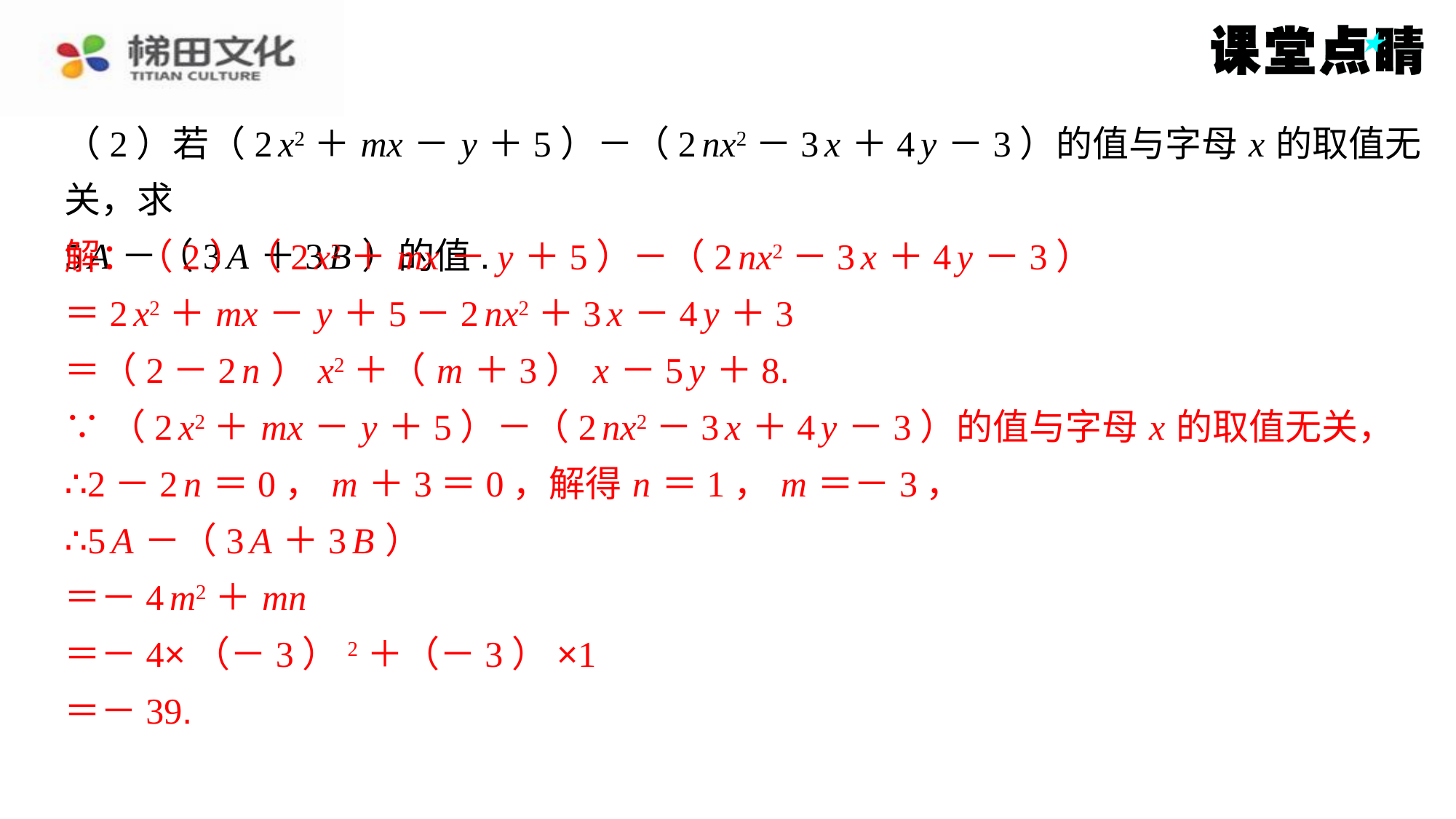

（2）若（2 x2＋ mx － y ＋5）－（2 nx2－3 x ＋4 y －3）的值与字母 x 的取值无关，求
5 A －（3 A ＋3 B ）的值.
解：（2）（2 x2＋ mx － y ＋5）－（2 nx2－3 x ＋4 y －3）
＝2 x2＋ mx － y ＋5－2 nx2＋3 x －4 y ＋3
＝（2－2 n ） x2＋（ m ＋3） x －5 y ＋8.
∵（2 x2＋ mx － y ＋5）－（2 nx2－3 x ＋4 y －3）的值与字母 x 的取值无关，
∴2－2 n ＝0， m ＋3＝0，解得 n ＝1， m ＝－3，
∴5 A －（3 A ＋3 B ）
＝－4 m2＋ mn
＝－4×（－3）2＋（－3）×1
＝－39.
解：（2）（2 x2＋ mx － y ＋5）－（2 nx2－3 x ＋4 y －3）
＝2 x2＋ mx － y ＋5－2 nx2＋3 x －4 y ＋3
＝（2－2 n ） x2＋（ m ＋3） x －5 y ＋8.
∵（2 x2＋ mx － y ＋5）－（2 nx2－3 x ＋4 y －3）的值与字母 x 的取值无关，
∴2－2 n ＝0， m ＋3＝0，解得 n ＝1， m ＝－3，
∴5 A －（3 A ＋3 B ）
＝－4 m2＋ mn
＝－4×（－3）2＋（－3）×1
＝－39.